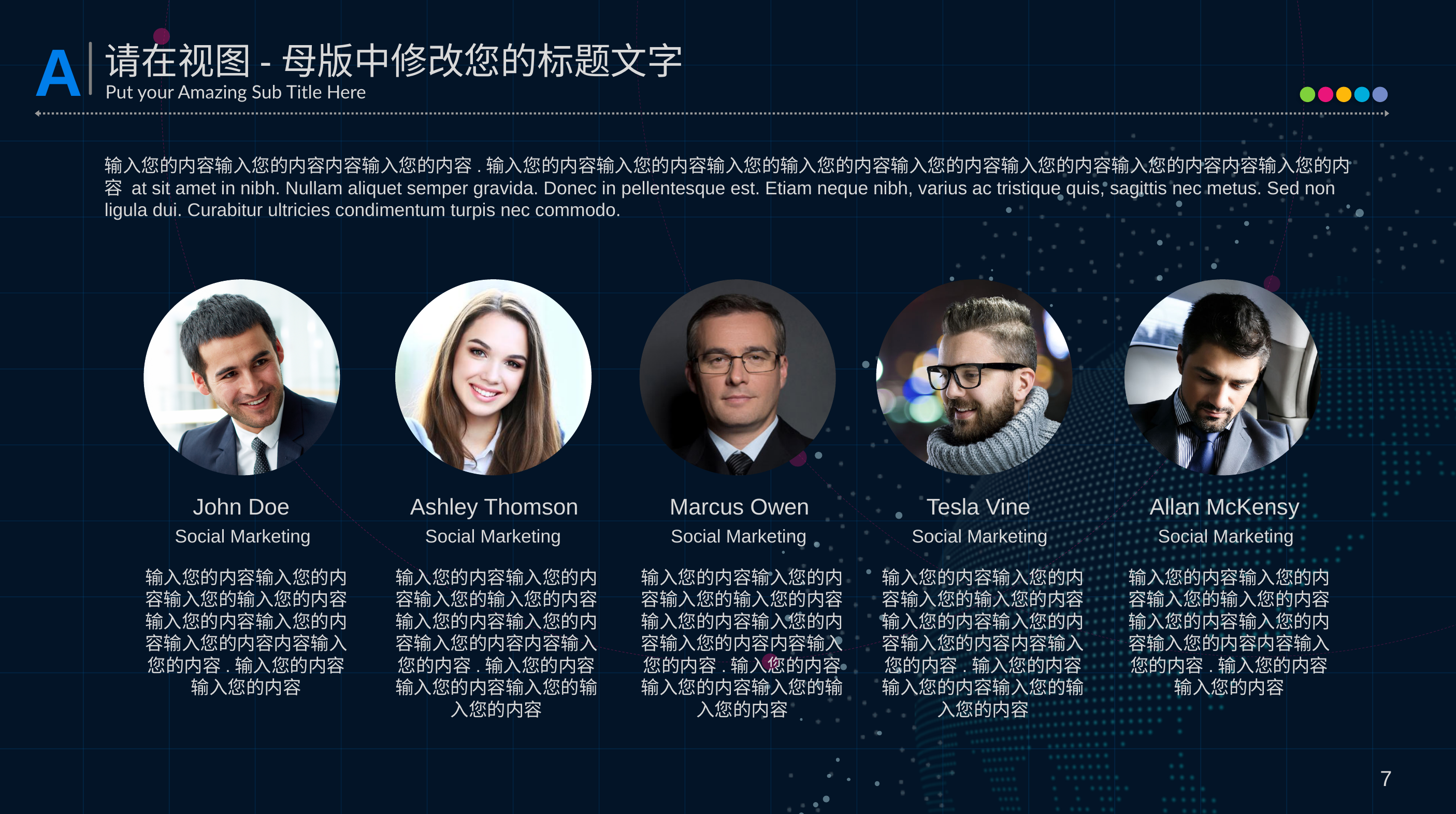

输入您的内容输入您的内容内容输入您的内容.输入您的内容输入您的内容输入您的输入您的内容输入您的内容输入您的内容输入您的内容内容输入您的内容 at sit amet in nibh. Nullam aliquet semper gravida. Donec in pellentesque est. Etiam neque nibh, varius ac tristique quis, sagittis nec metus. Sed non ligula dui. Curabitur ultricies condimentum turpis nec commodo.

John Doe
Ashley Thomson
Marcus Owen
Tesla Vine
Allan McKensy
Social Marketing
Social Marketing
Social Marketing
Social Marketing
Social Marketing
输入您的内容输入您的内容输入您的输入您的内容输入您的内容输入您的内容输入您的内容内容输入您的内容.输入您的内容输入您的内容
输入您的内容输入您的内容输入您的输入您的内容输入您的内容输入您的内容输入您的内容内容输入您的内容.输入您的内容输入您的内容
输入您的内容输入您的内容输入您的输入您的内容输入您的内容输入您的内容输入您的内容内容输入您的内容.输入您的内容输入您的内容输入您的输入您的内容
输入您的内容输入您的内容输入您的输入您的内容输入您的内容输入您的内容输入您的内容内容输入您的内容.输入您的内容输入您的内容输入您的输入您的内容
输入您的内容输入您的内容输入您的输入您的内容输入您的内容输入您的内容输入您的内容内容输入您的内容.输入您的内容输入您的内容输入您的输入您的内容
7